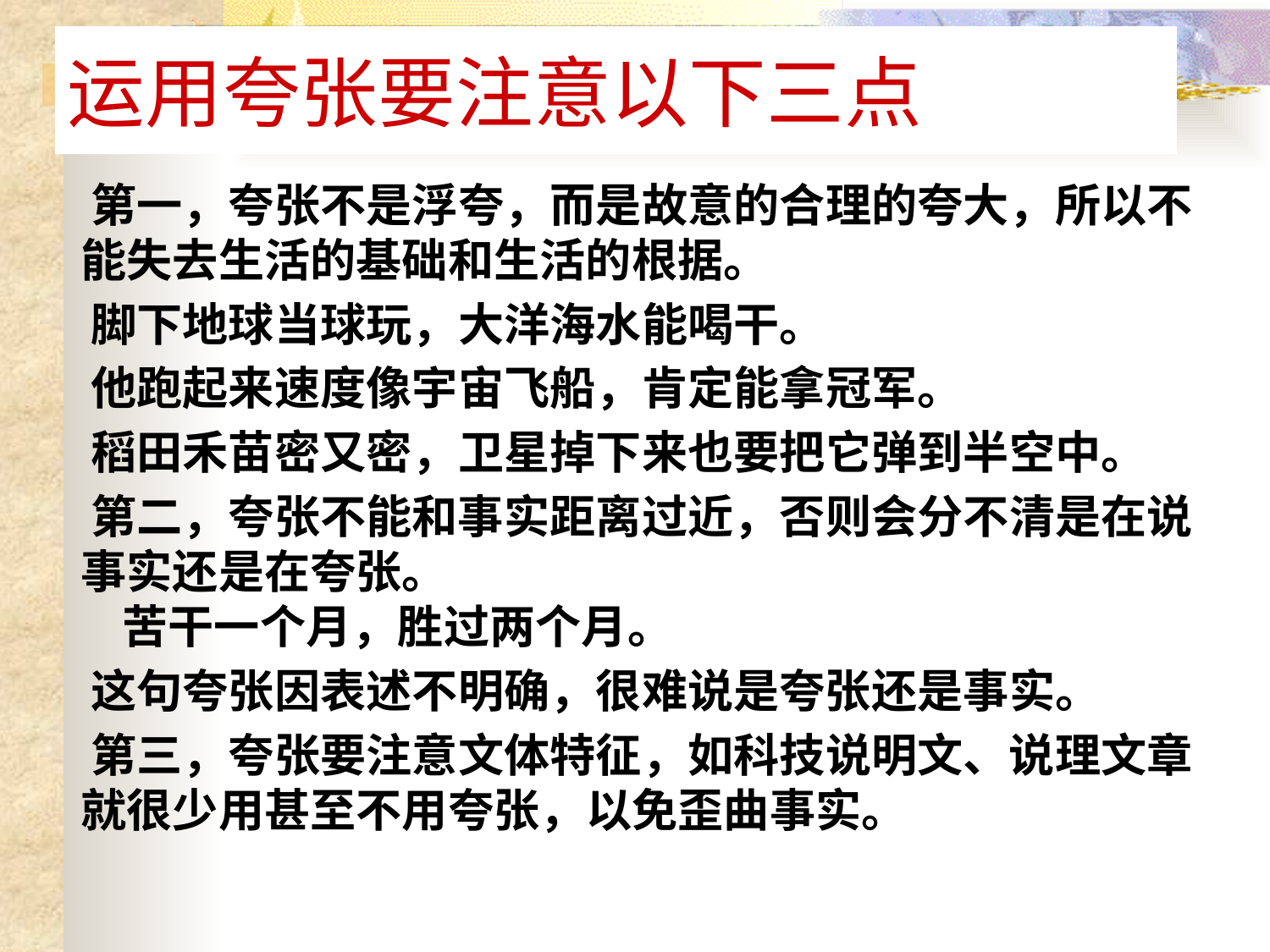

# 运用夸张要注意以下三点
      第一，夸张不是浮夸，而是故意的合理的夸大，所以不能失去生活的基础和生活的根据。
      脚下地球当球玩，大洋海水能喝干。
      他跑起来速度像宇宙飞船，肯定能拿冠军。
      稻田禾苗密又密，卫星掉下来也要把它弹到半空中。
      第二，夸张不能和事实距离过近，否则会分不清是在说事实还是在夸张。
    苦干一个月，胜过两个月。
      这句夸张因表述不明确，很难说是夸张还是事实。
      第三，夸张要注意文体特征，如科技说明文、说理文章就很少用甚至不用夸张，以免歪曲事实。